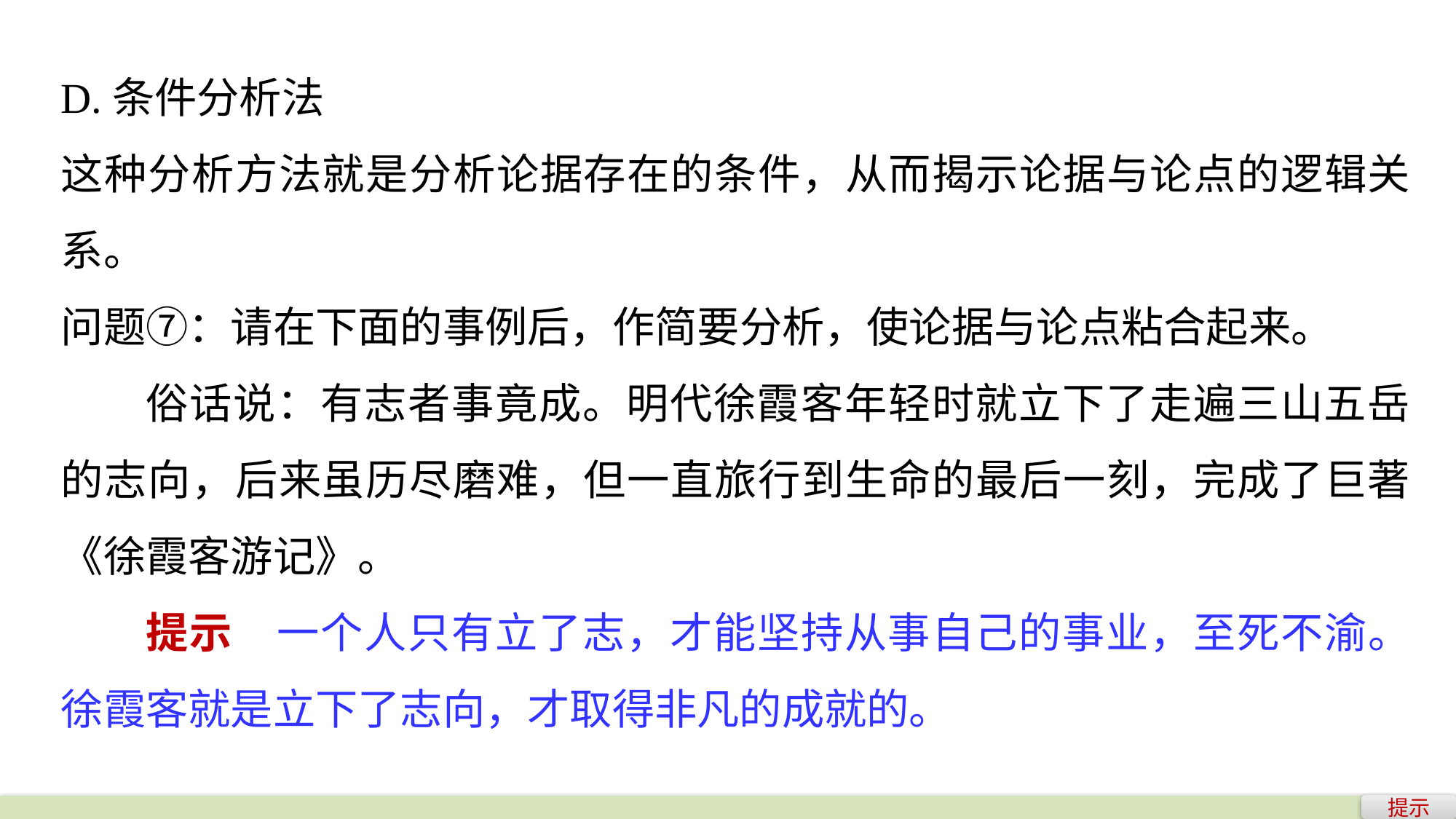

D.条件分析法
这种分析方法就是分析论据存在的条件，从而揭示论据与论点的逻辑关系。
问题⑦：请在下面的事例后，作简要分析，使论据与论点粘合起来。
俗话说：有志者事竟成。明代徐霞客年轻时就立下了走遍三山五岳的志向，后来虽历尽磨难，但一直旅行到生命的最后一刻，完成了巨著《徐霞客游记》。
提示　一个人只有立了志，才能坚持从事自己的事业，至死不渝。徐霞客就是立下了志向，才取得非凡的成就的。
提示